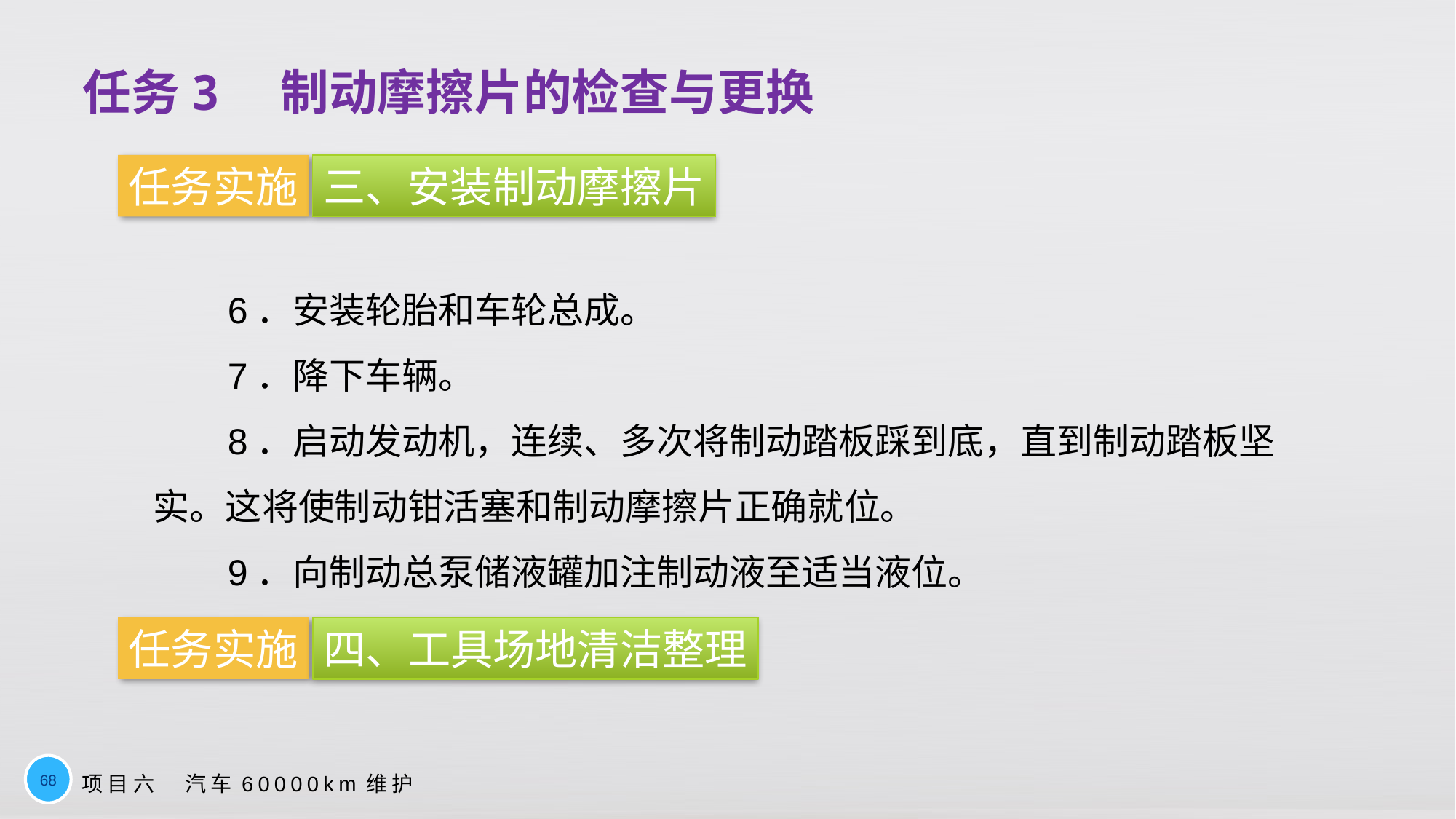

任务3　制动摩擦片的检查与更换
任务实施
三、安装制动摩擦片
6．安装轮胎和车轮总成。
7．降下车辆。
8．启动发动机，连续、多次将制动踏板踩到底，直到制动踏板坚实。这将使制动钳活塞和制动摩擦片正确就位。
9．向制动总泵储液罐加注制动液至适当液位。
任务实施
四、工具场地清洁整理
68